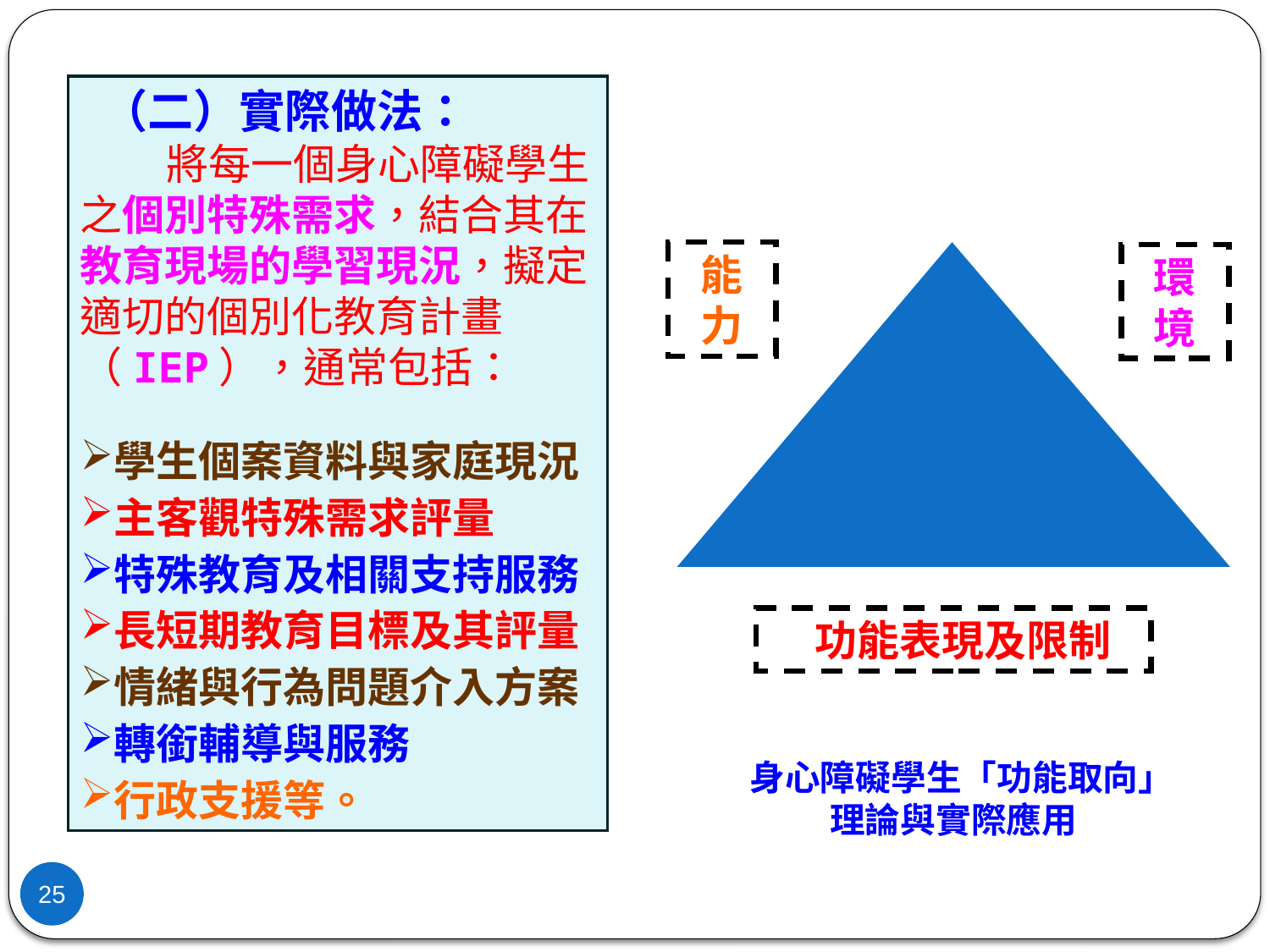

（二）實際做法：
        將每一個身心障礙學生之個別特殊需求，結合其在教育現場的學習現況，擬定適切的個別化教育計畫（IEP），通常包括：

學生個案資料與家庭現況
主客觀特殊需求評量
特殊教育及相關支持服務
長短期教育目標及其評量
情緒與行為問題介入方案
轉銜輔導與服務
行政支援等。

能力
環境
 功能表現及限制

 身心障礙學生「功能取向」理論與實際應用
25